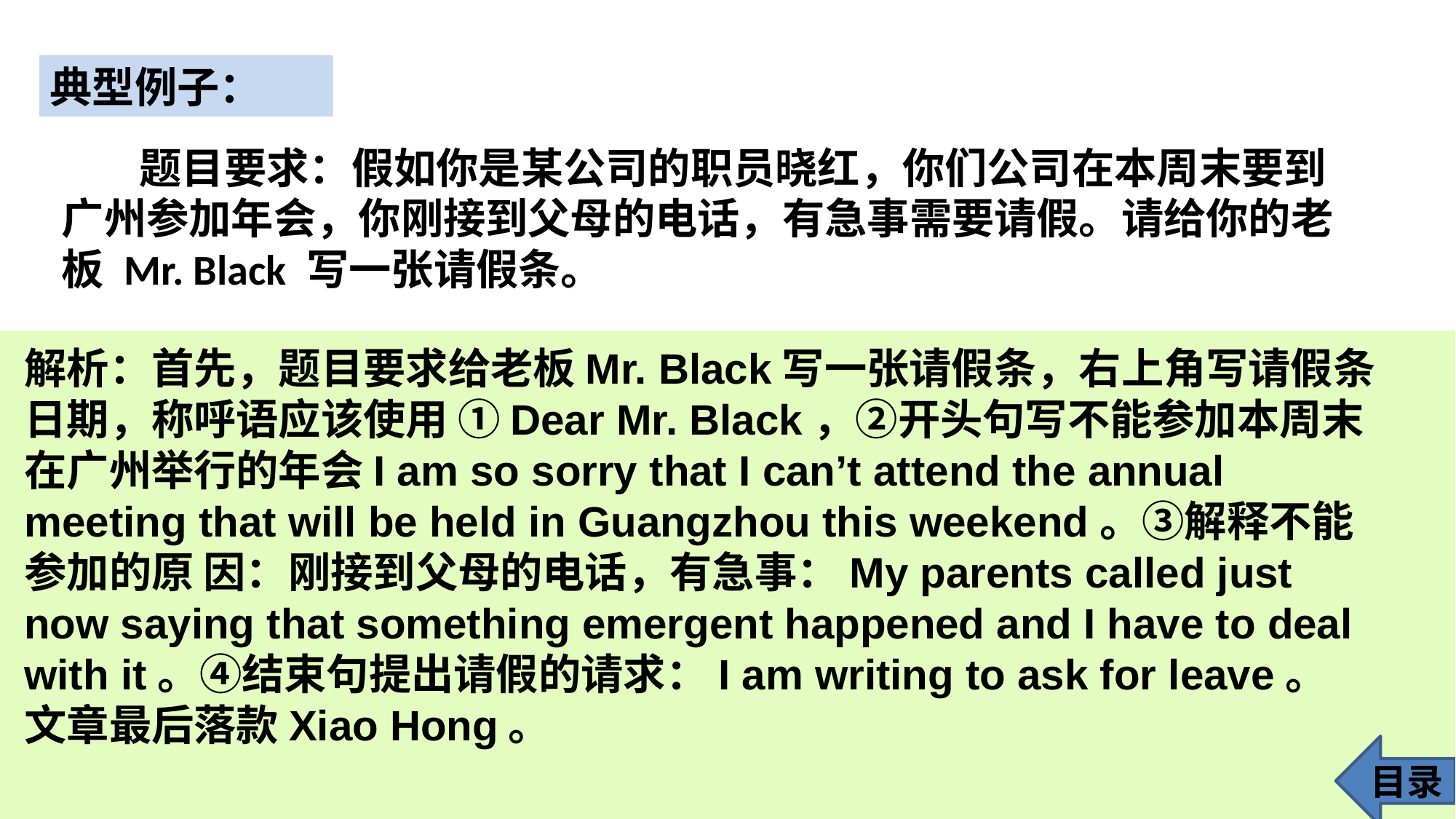

典型例子：
       题目要求：假如你是某公司的职员晓红，你们公司在本周末要到广州参加年会，你刚接到父母的电话，有急事需要请假。请给你的老板 Mr. Black 写一张请假条。

解析：首先，题目要求给老板Mr. Black写一张请假条，右上角写请假条日期，称呼语应该使用 ①Dear Mr. Black，②开头句写不能参加本周末在广州举行的年会I am so sorry that I can’t attend the annual meeting that will be held in Guangzhou this weekend。③解释不能参加的原 因：刚接到父母的电话，有急事：My parents called just now saying that something emergent happened and I have to deal with it。④结束句提出请假的请求：I am writing to ask for leave。 文章最后落款Xiao Hong。
目录
43